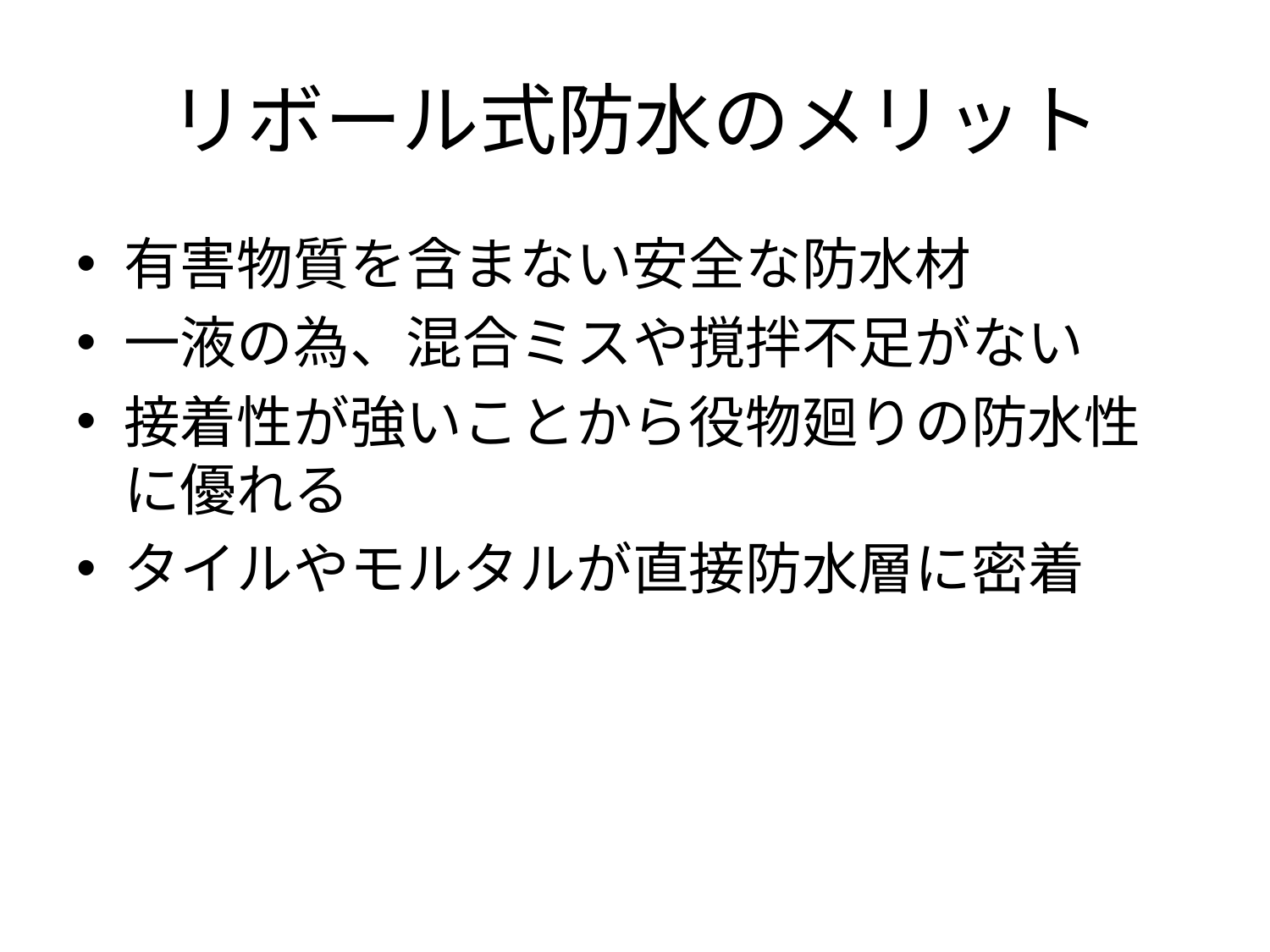

# リボール式防水のメリット
有害物質を含まない安全な防水材
一液の為、混合ミスや撹拌不足がない
接着性が強いことから役物廻りの防水性に優れる
タイルやモルタルが直接防水層に密着